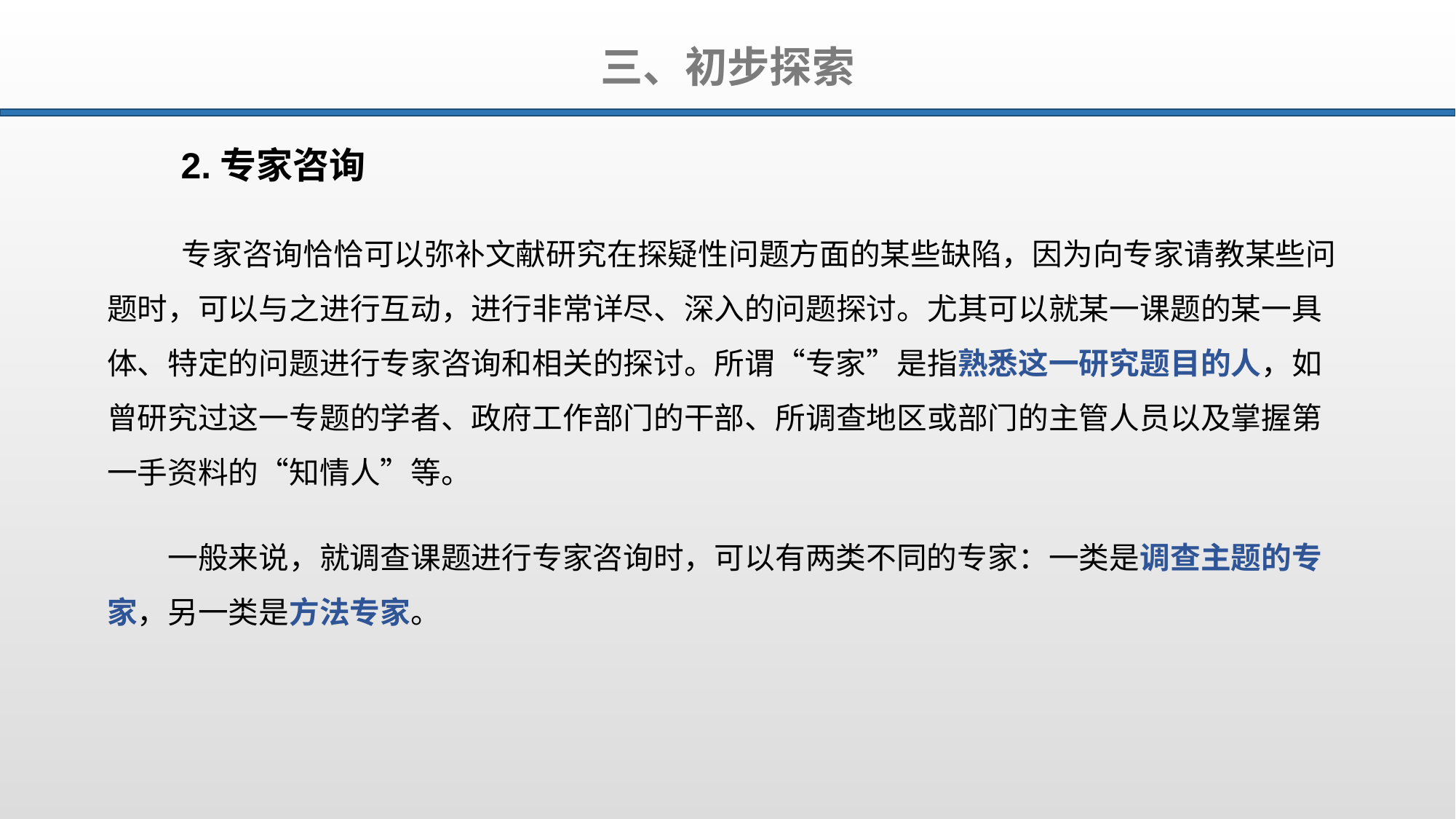

三、初步探索

2.专家咨询
 专家咨询恰恰可以弥补文献研究在探疑性问题方面的某些缺陷，因为向专家请教某些问题时，可以与之进行互动，进行非常详尽、深入的问题探讨。尤其可以就某一课题的某一具体、特定的问题进行专家咨询和相关的探讨。所谓“专家”是指熟悉这一研究题目的人，如曾研究过这一专题的学者、政府工作部门的干部、所调查地区或部门的主管人员以及掌握第一手资料的“知情人”等。
一般来说，就调查课题进行专家咨询时，可以有两类不同的专家：一类是调查主题的专家，另一类是方法专家。